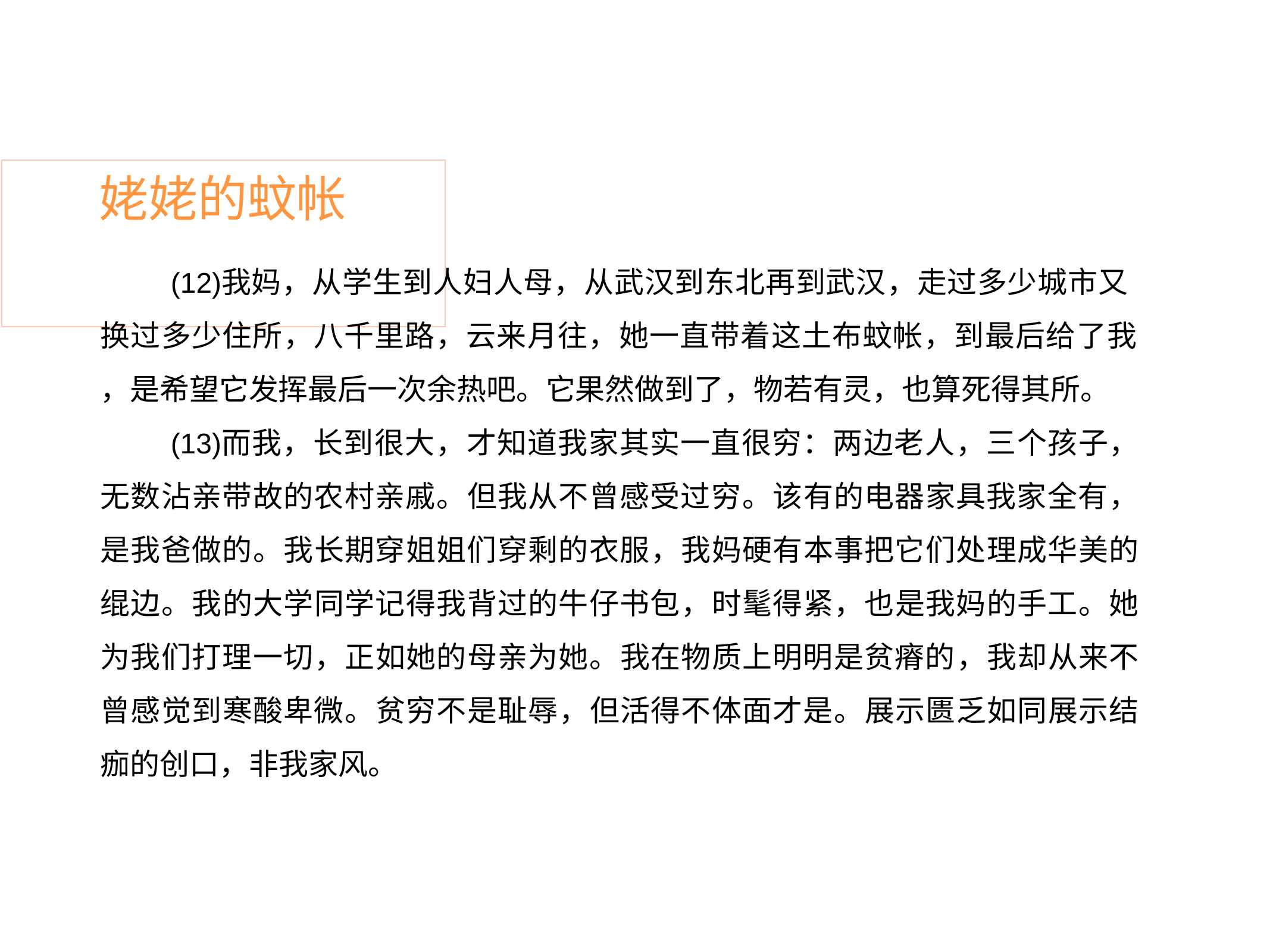

# 姥姥的蚊帐
我妈，从学生到人妇人母，从武汉到东北再到武汉，走过多少城市又 换过多少住所，八千里路，云来月往，她一直带着这土布蚊帐，到最后给了我
，是希望它发挥最后一次余热吧。它果然做到了，物若有灵，也算死得其所。
而我，长到很大，才知道我家其实一直很穷：两边老人，三个孩子， 无数沾亲带故的农村亲戚。但我从不曾感受过穷。该有的电器家具我家全有， 是我爸做的。我长期穿姐姐们穿剩的衣服，我妈硬有本事把它们处理成华美的 绲边。我的大学同学记得我背过的牛仔书包，时髦得紧，也是我妈的手工。她 为我们打理一切，正如她的母亲为她。我在物质上明明是贫瘠的，我却从来不 曾感觉到寒酸卑微。贫穷不是耻辱，但活得不体面才是。展示匮乏如同展示结 痂的创口，非我家风。